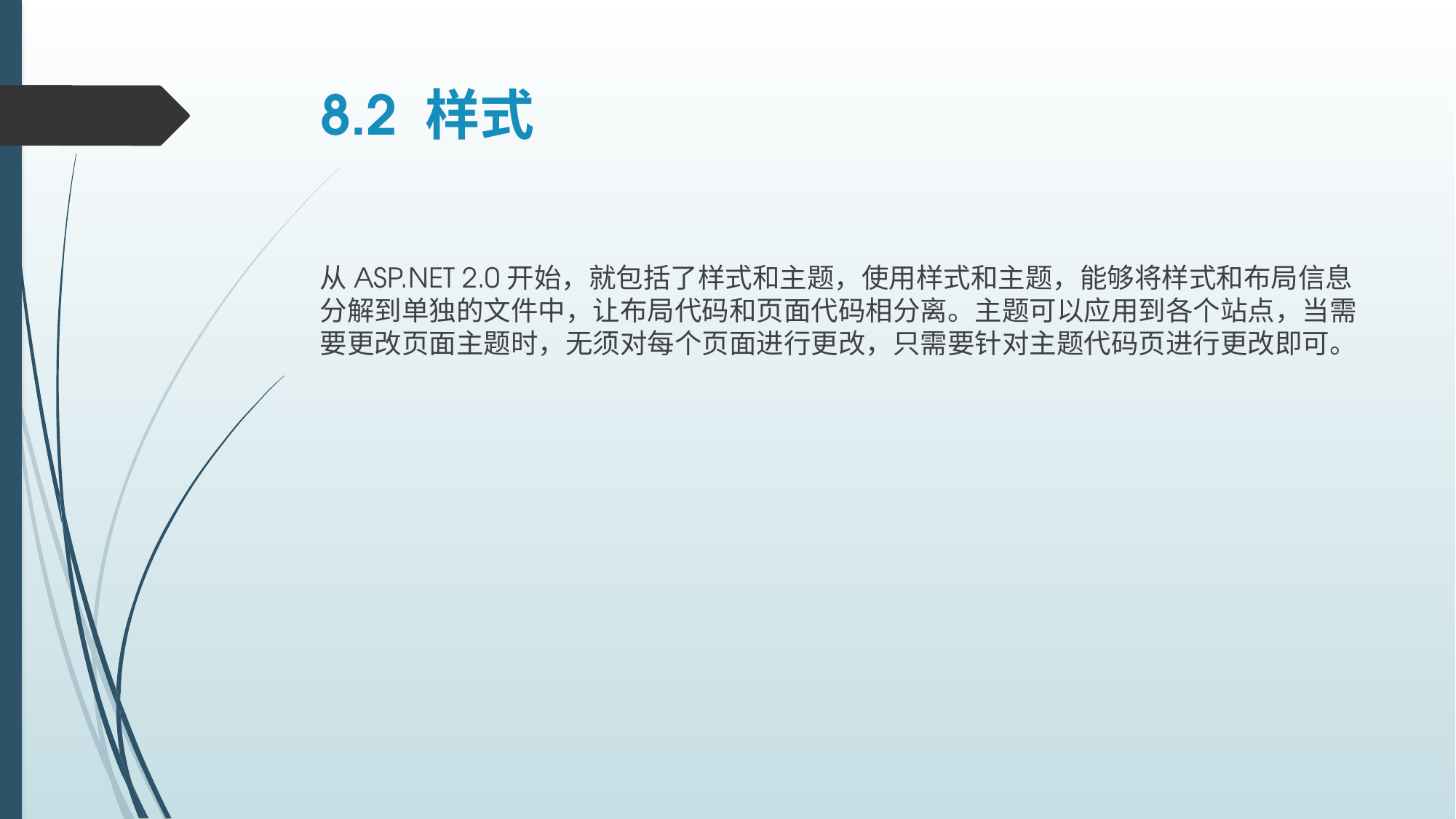

# 8.2 样式
从ASP.NET 2.0开始，就包括了样式和主题，使用样式和主题，能够将样式和布局信息分解到单独的文件中，让布局代码和页面代码相分离。主题可以应用到各个站点，当需要更改页面主题时，无须对每个页面进行更改，只需要针对主题代码页进行更改即可。